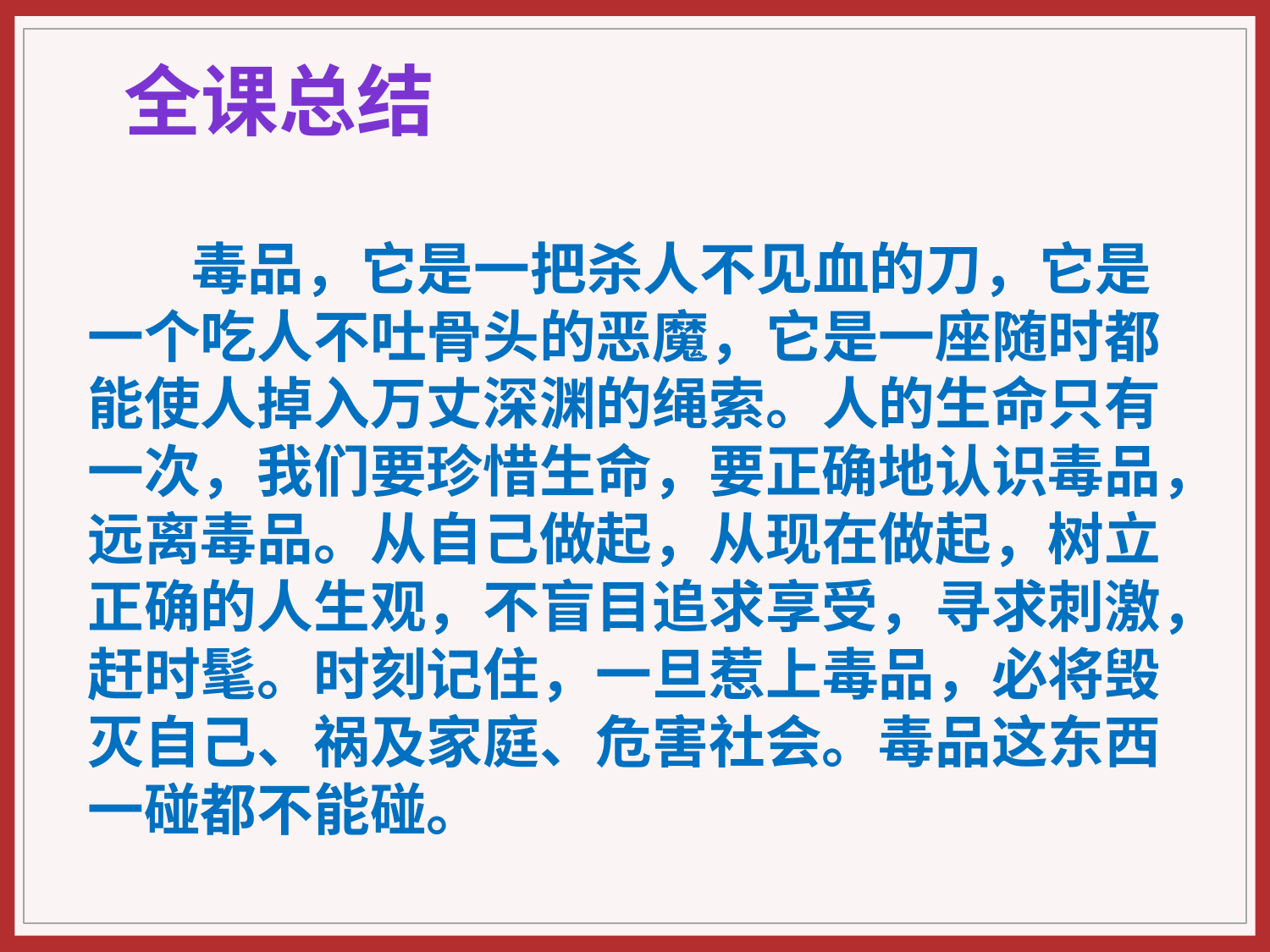

全课总结
       毒品，它是一把杀人不见血的刀，它是一个吃人不吐骨头的恶魔，它是一座随时都能使人掉入万丈深渊的绳索。人的生命只有一次，我们要珍惜生命，要正确地认识毒品，远离毒品。从自己做起，从现在做起，树立正确的人生观，不盲目追求享受，寻求刺激，赶时髦。时刻记住，一旦惹上毒品，必将毁灭自己、祸及家庭、危害社会。毒品这东西一碰都不能碰。